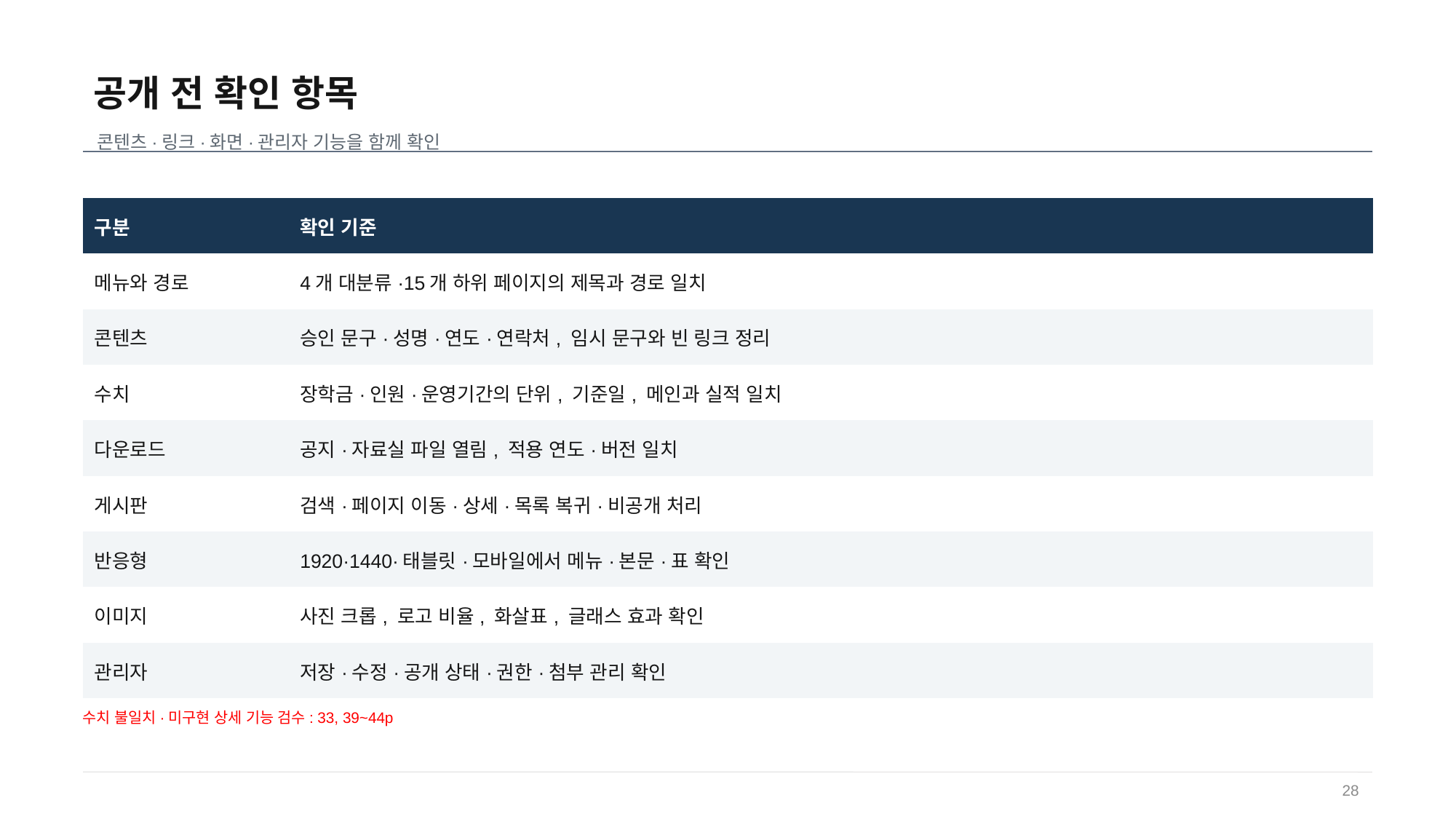

공개 전 확인 항목
콘텐츠·링크·화면·관리자 기능을 함께 확인
| 구분 | 확인 기준 |
| --- | --- |
| 메뉴와 경로 | 4개 대분류·15개 하위 페이지의 제목과 경로 일치 |
| 콘텐츠 | 승인 문구·성명·연도·연락처, 임시 문구와 빈 링크 정리 |
| 수치 | 장학금·인원·운영기간의 단위, 기준일, 메인과 실적 일치 |
| 다운로드 | 공지·자료실 파일 열림, 적용 연도·버전 일치 |
| 게시판 | 검색·페이지 이동·상세·목록 복귀·비공개 처리 |
| 반응형 | 1920·1440·태블릿·모바일에서 메뉴·본문·표 확인 |
| 이미지 | 사진 크롭, 로고 비율, 화살표, 글래스 효과 확인 |
| 관리자 | 저장·수정·공개 상태·권한·첨부 관리 확인 |
수치 불일치·미구현 상세 기능 검수: 33, 39~44p
28